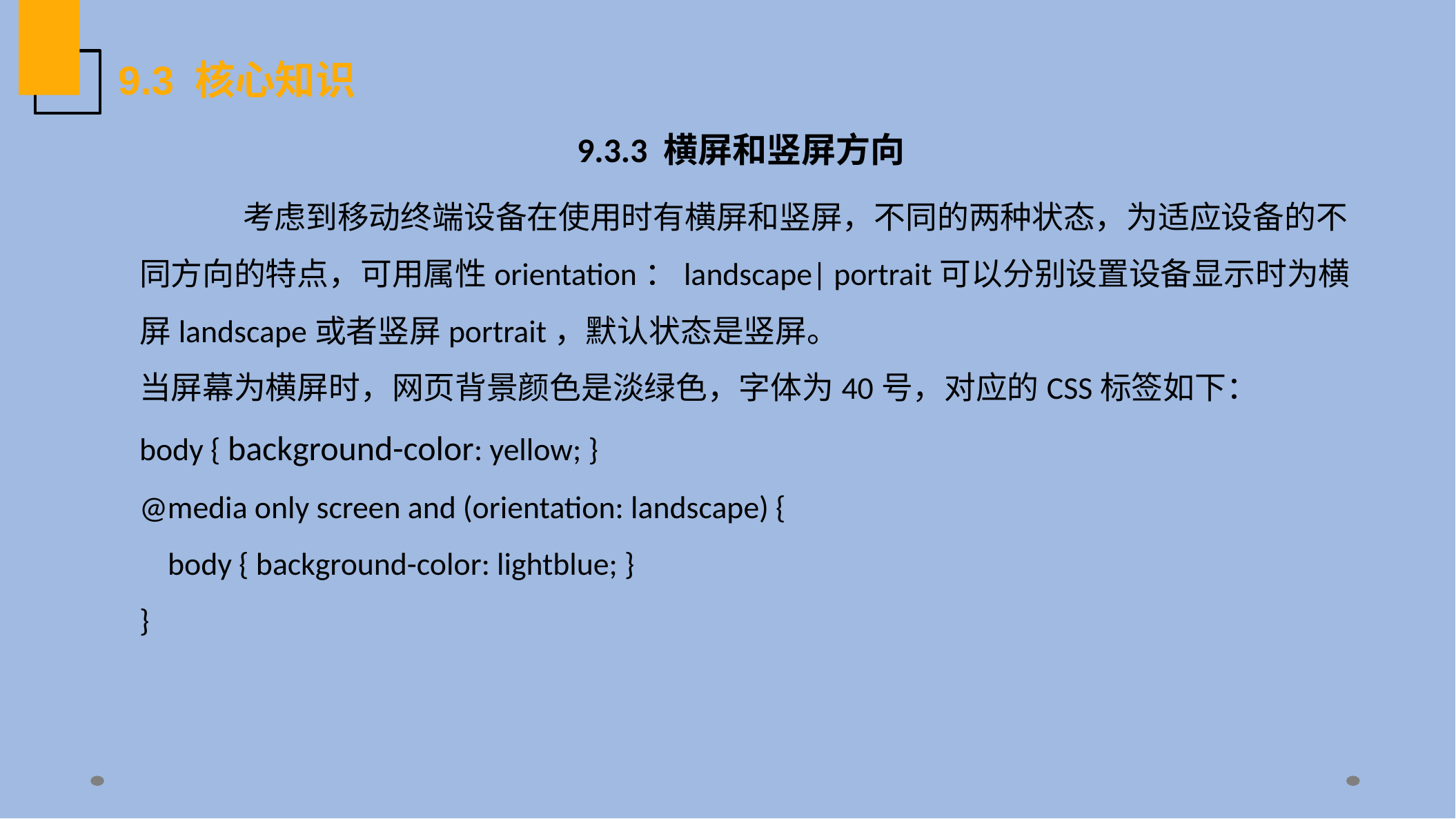

9.3 核心知识
9.3.3 横屏和竖屏方向
	考虑到移动终端设备在使用时有横屏和竖屏，不同的两种状态，为适应设备的不同方向的特点，可用属性orientation：landscape| portrait可以分别设置设备显示时为横屏landscape或者竖屏portrait，默认状态是竖屏。
当屏幕为横屏时，网页背景颜色是淡绿色，字体为40号，对应的CSS标签如下：
body { background-color: yellow; }
@media only screen and (orientation: landscape) {
    body { background-color: lightblue; }
}